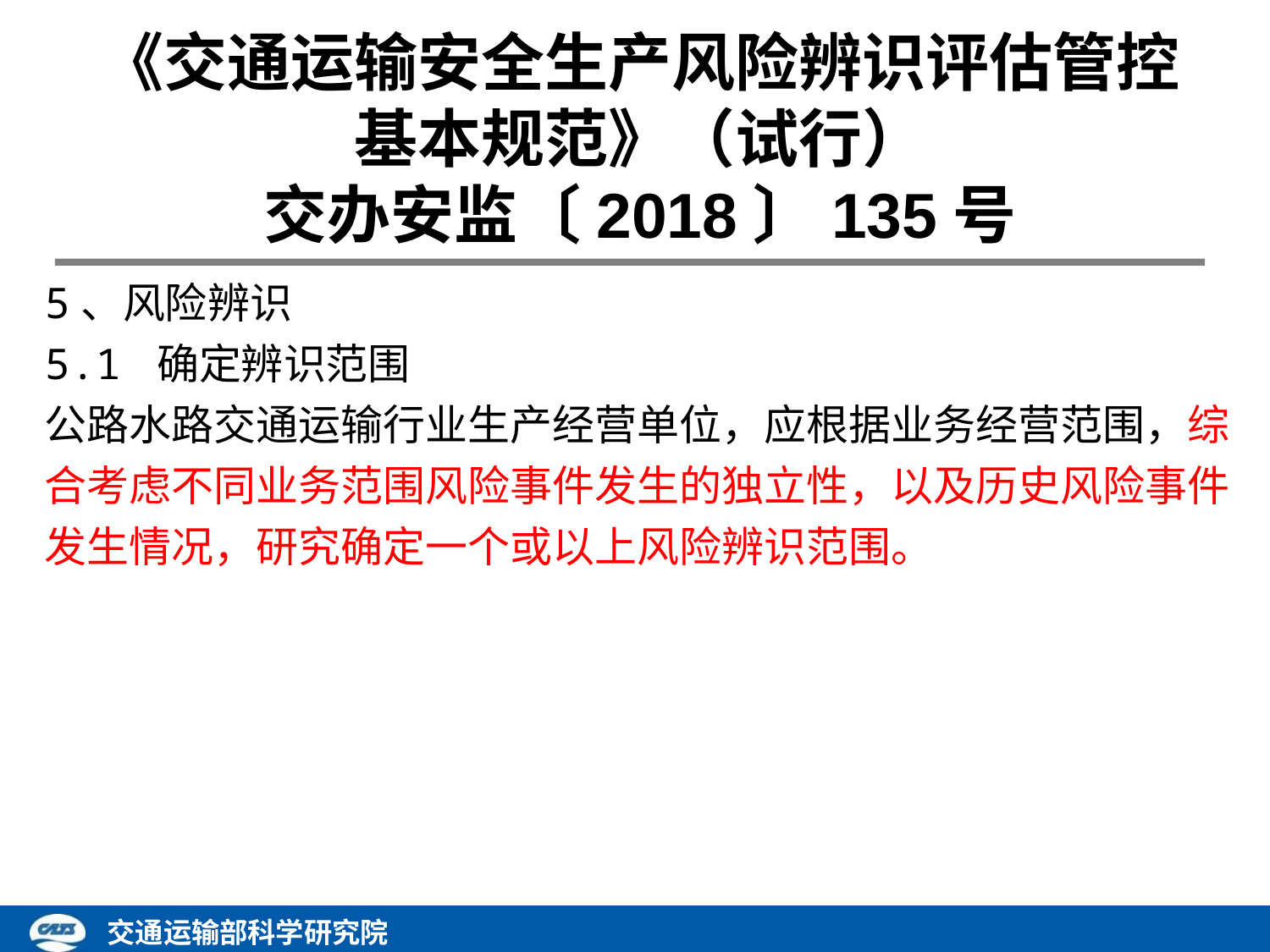

《交通运输安全生产风险辨识评估管控基本规范》（试行）
交办安监〔2018〕135号
5、风险辨识
5.1 确定辨识范围
公路水路交通运输行业生产经营单位，应根据业务经营范围，综合考虑不同业务范围风险事件发生的独立性，以及历史风险事件发生情况，研究确定一个或以上风险辨识范围。